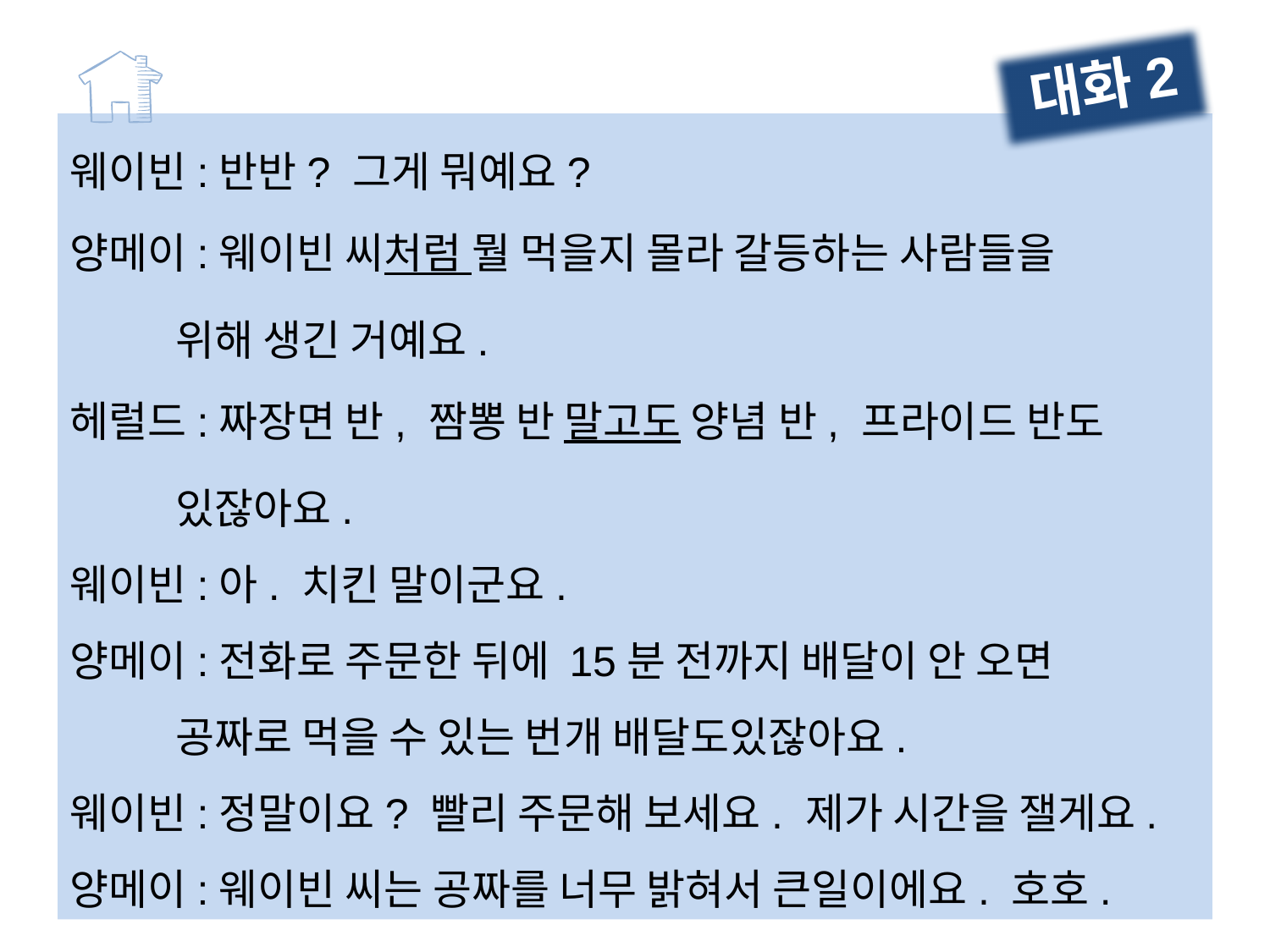

대화2

웨이빈:반반? 그게 뭐예요?
양메이:웨이빈 씨처럼 뭘 먹을지 몰라 갈등하는 사람들을
          위해 생긴 거예요.
헤럴드:짜장면 반, 짬뽕 반 말고도 양념 반, 프라이드 반도
          있잖아요.
웨이빈:아. 치킨 말이군요.
양메이:전화로 주문한 뒤에 15분 전까지 배달이 안 오면
          공짜로 먹을 수 있는 번개 배달도있잖아요.
웨이빈:정말이요? 빨리 주문해 보세요. 제가 시간을 잴게요.
양메이:웨이빈 씨는 공짜를 너무 밝혀서 큰일이에요. 호호.